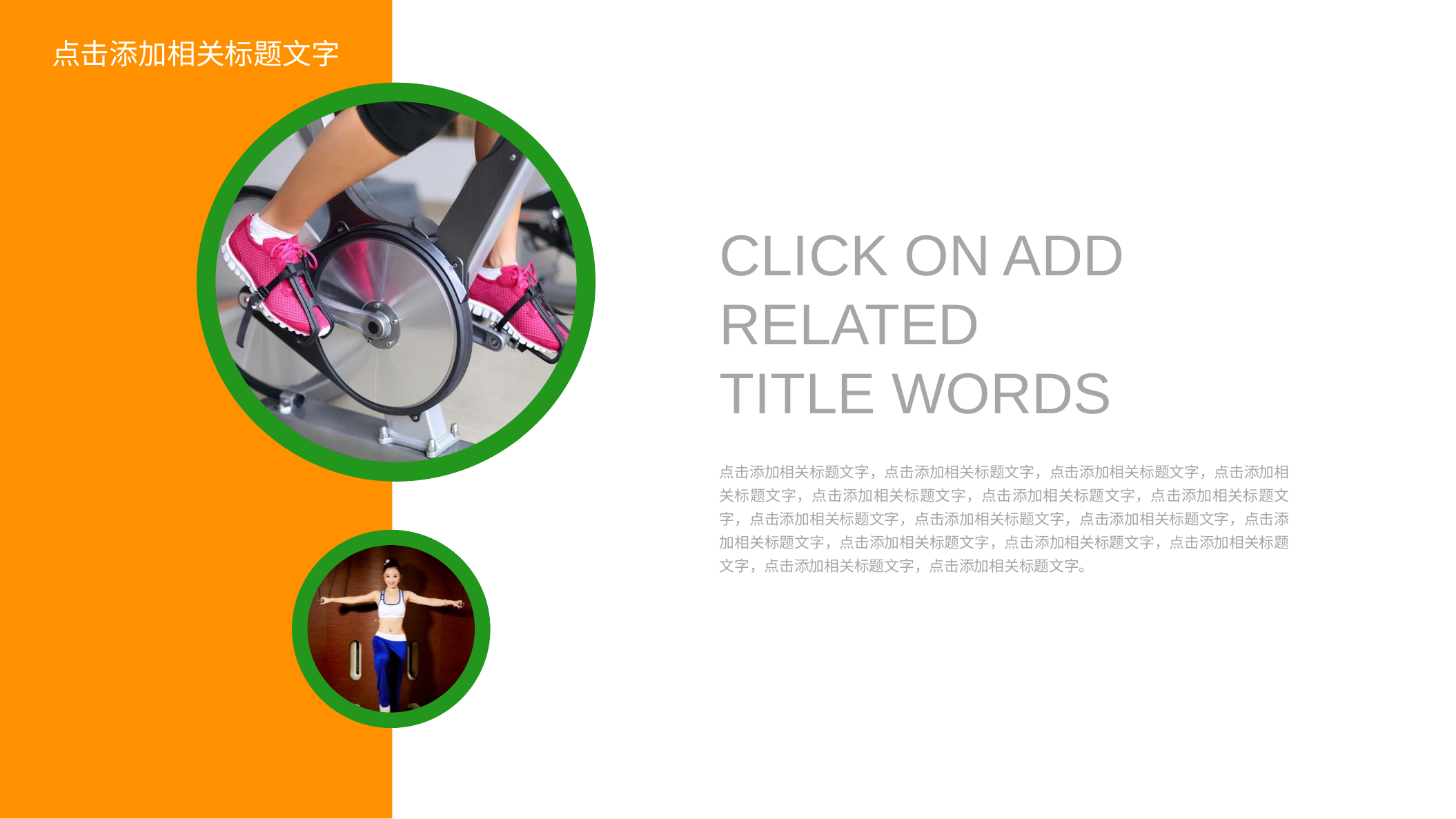

点击添加相关标题文字

CLICK ON ADD
RELATED TITLE WORDS
点击添加相关标题文字，点击添加相关标题文字，点击添加相关标题文字，点击添加相关标题文字，点击添加相关标题文字，点击添加相关标题文字，点击添加相关标题文字，点击添加相关标题文字，点击添加相关标题文字，点击添加相关标题文字，点击添加相关标题文字，点击添加相关标题文字，点击添加相关标题文字，点击添加相关标题文字，点击添加相关标题文字，点击添加相关标题文字。